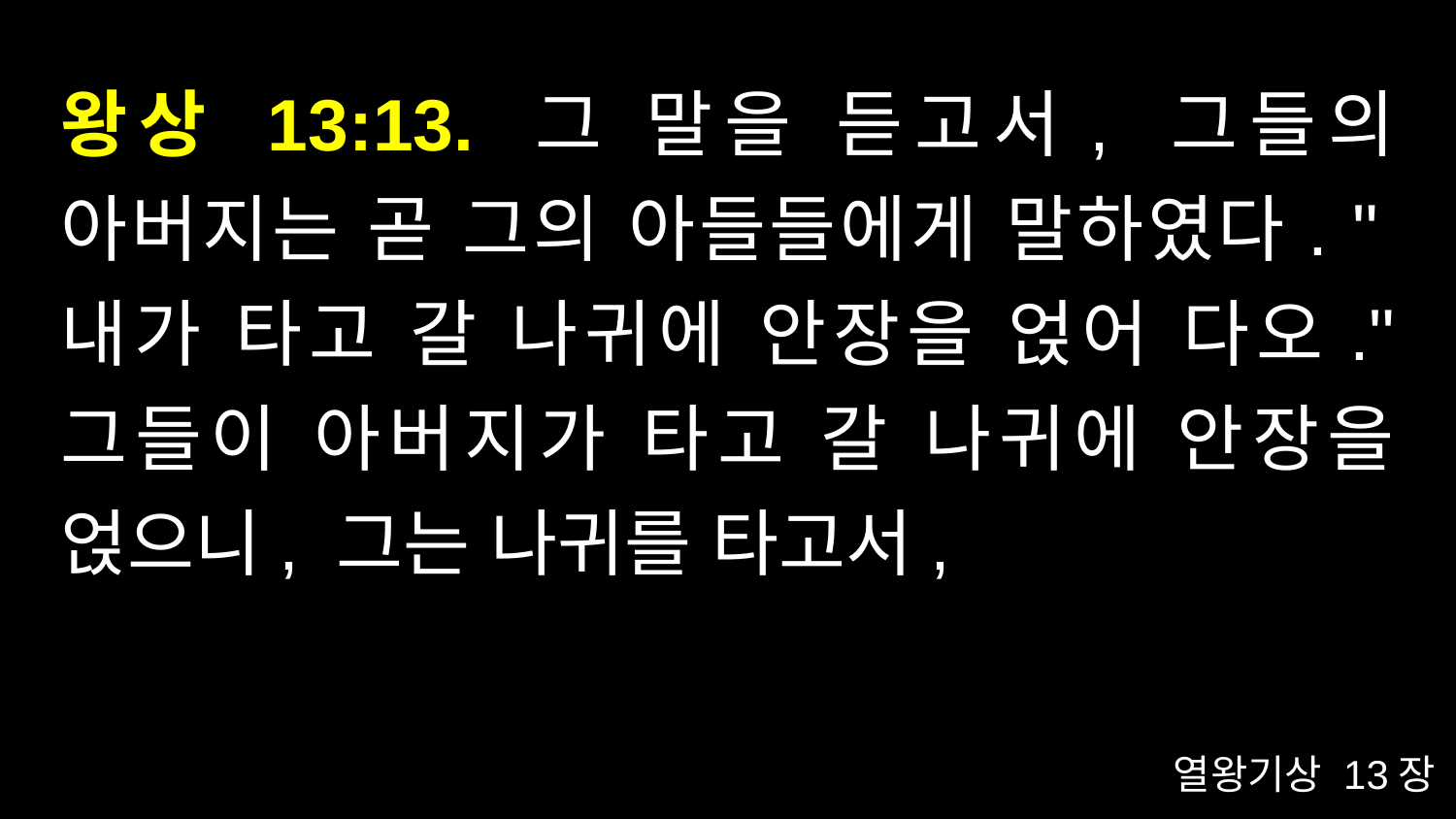

# 왕상 13:13. 그 말을 듣고서, 그들의 아버지는 곧 그의 아들들에게 말하였다. "내가 타고 갈 나귀에 안장을 얹어 다오." 그들이 아버지가 타고 갈 나귀에 안장을 얹으니, 그는 나귀를 타고서,
열왕기상 13장